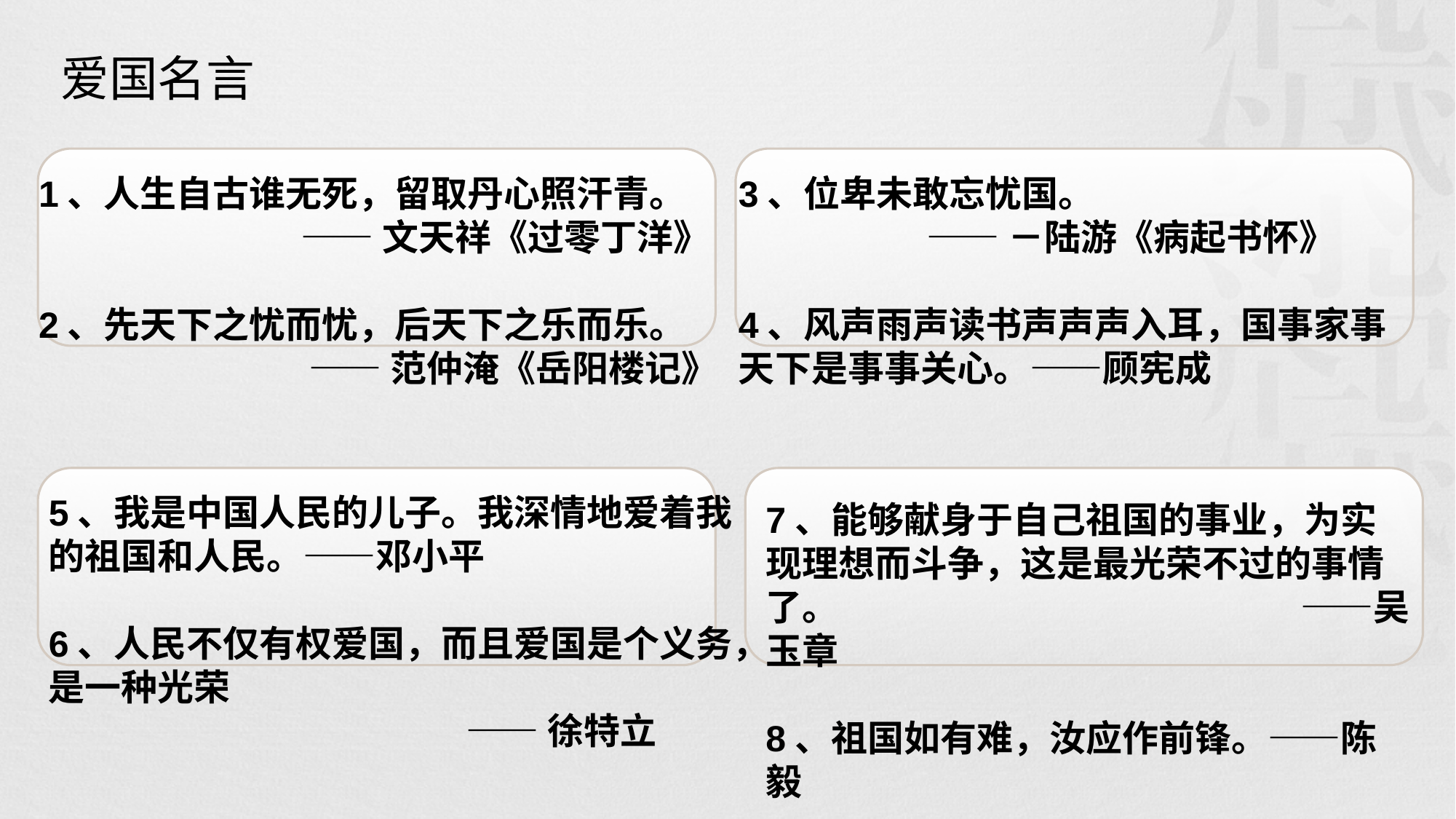

爱国名言

1、人生自古谁无死，留取丹心照汗青。
                                ――文天祥《过零丁洋》

2、先天下之忧而忧，后天下之乐而乐。
                                 ――范仲淹《岳阳楼记》

3、位卑未敢忘忧国。
                       ――－陆游《病起书怀》

4、风声雨声读书声声声入耳，国事家事天下是事事关心。——顾宪成

5、我是中国人民的儿子。我深情地爱着我的祖国和人民。——邓小平

6、人民不仅有权爱国，而且爱国是个义务，是一种光荣
                                                   ——徐特立

7、能够献身于自己祖国的事业，为实现理想而斗争，这是最光荣不过的事情了。        　                                            ——吴玉章

8、祖国如有难，汝应作前锋。——陈毅